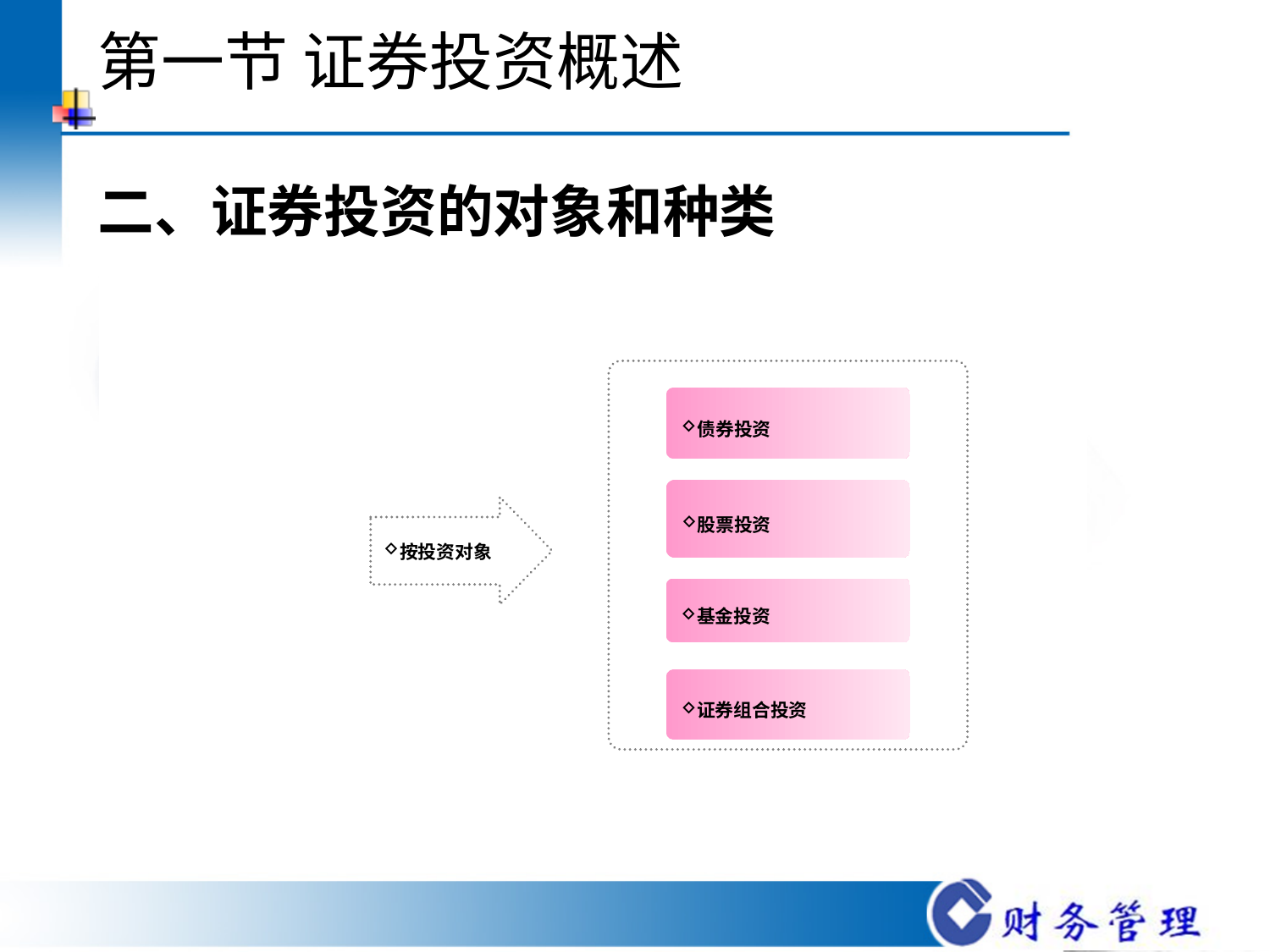

# 第一节 证券投资概述
二、证券投资的对象和种类

债券投资
股票投资

按投资对象
基金投资
证券组合投资
9